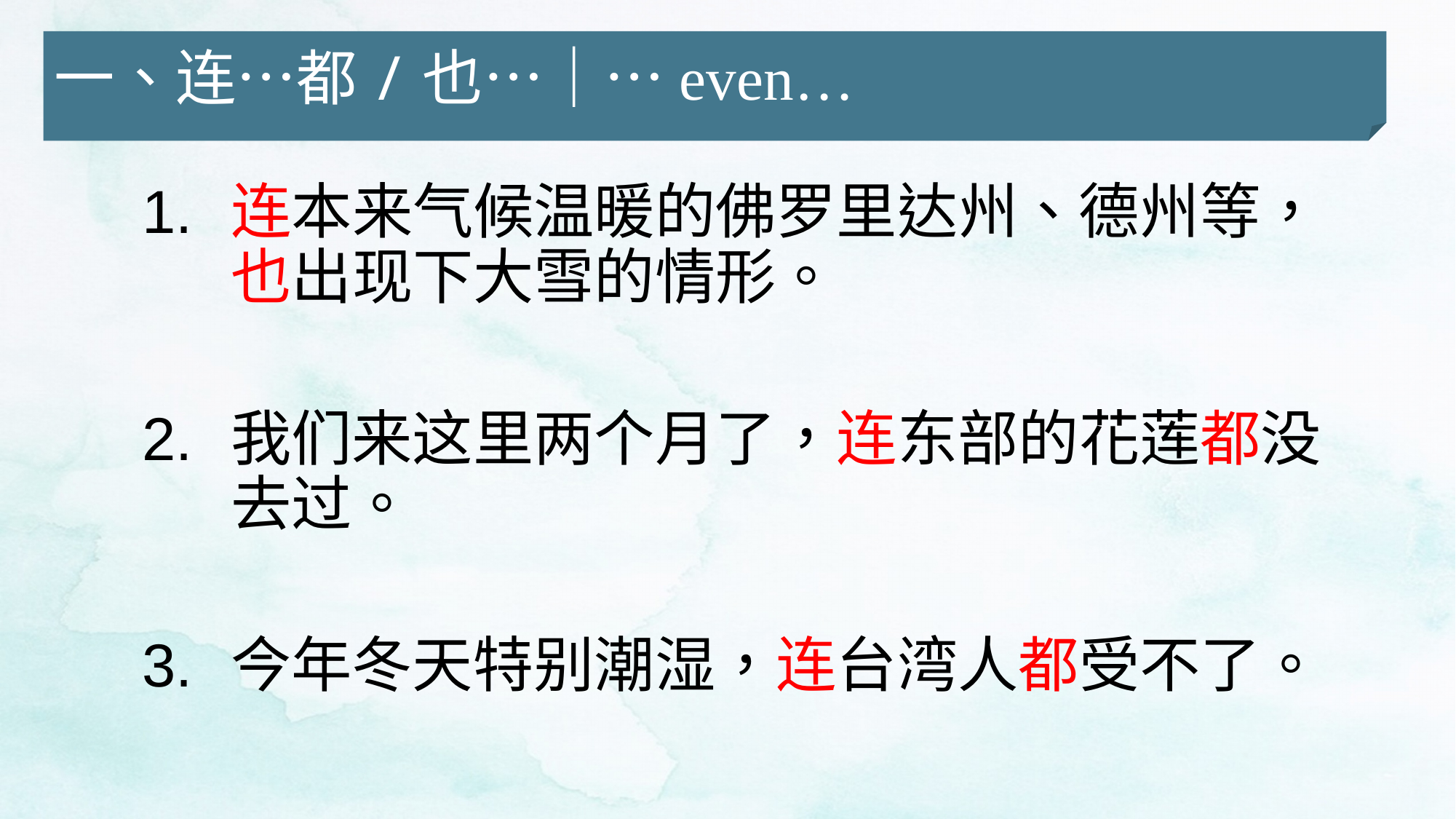

一、连…都/也…｜…even…
连本来气候温暖的佛罗里达州、德州等，也出现下大雪的情形。

我们来这里两个月了，连东部的花莲都没去过。

今年冬天特别潮湿，连台湾人都受不了。